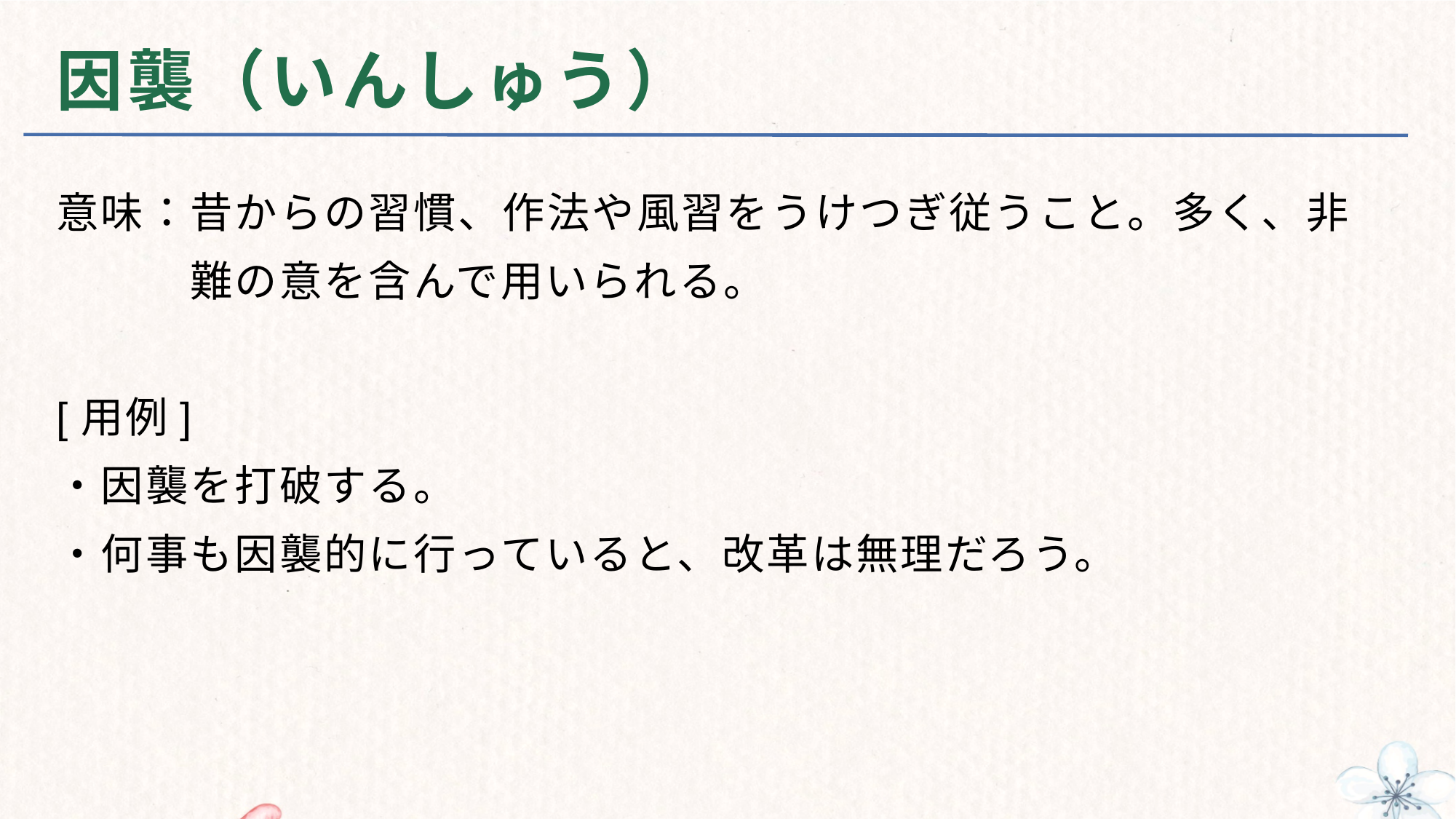

# 因襲（いんしゅう）
意味：昔からの習慣、作法や風習をうけつぎ従うこと。多く、非
　　　難の意を含んで用いられる。

[用例]
・因襲を打破する。
・何事も因襲的に行っていると、改革は無理だろう。